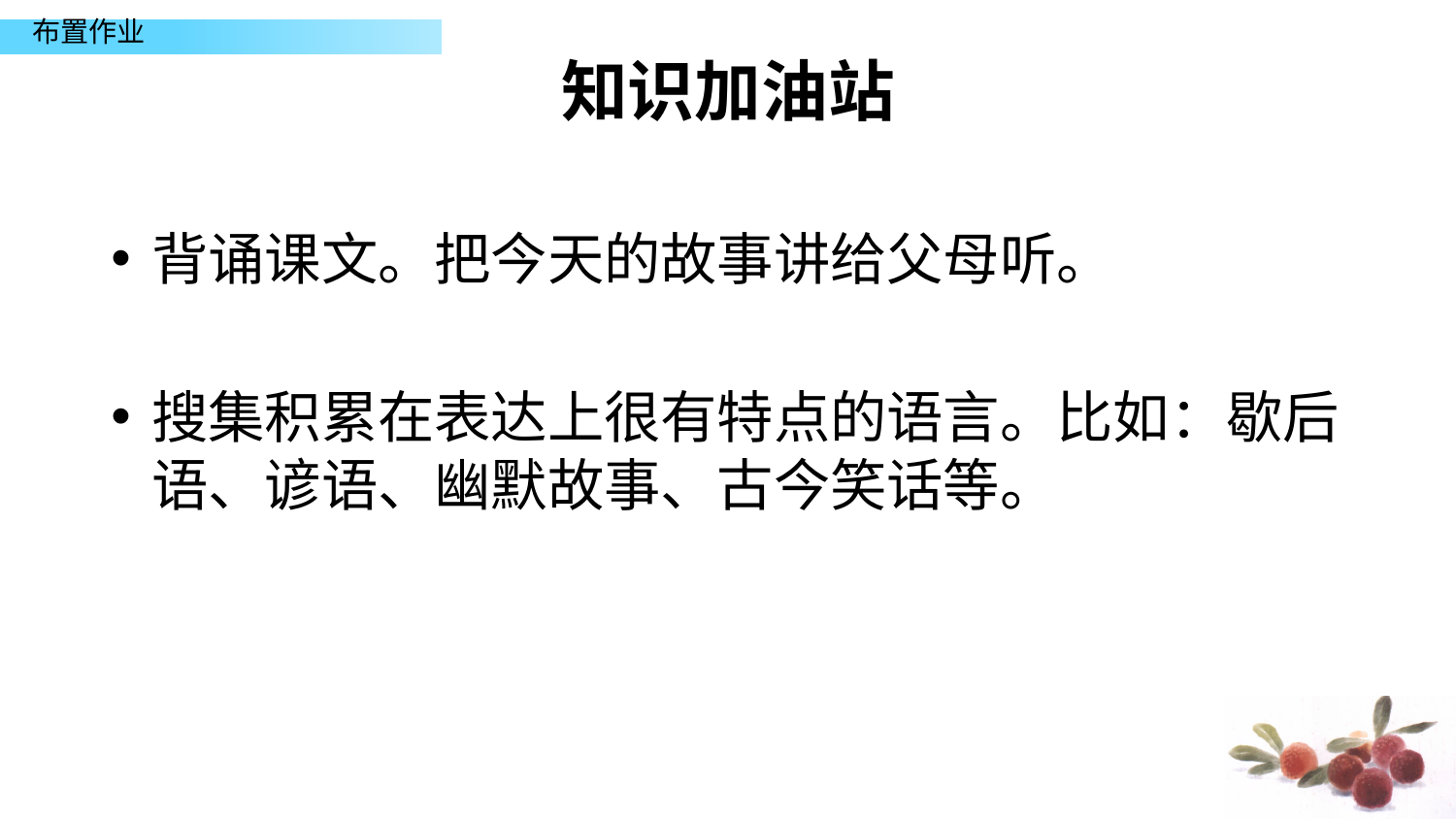

布置作业
# 知识加油站
背诵课文。把今天的故事讲给父母听。

搜集积累在表达上很有特点的语言。比如：歇后语、谚语、幽默故事、古今笑话等。